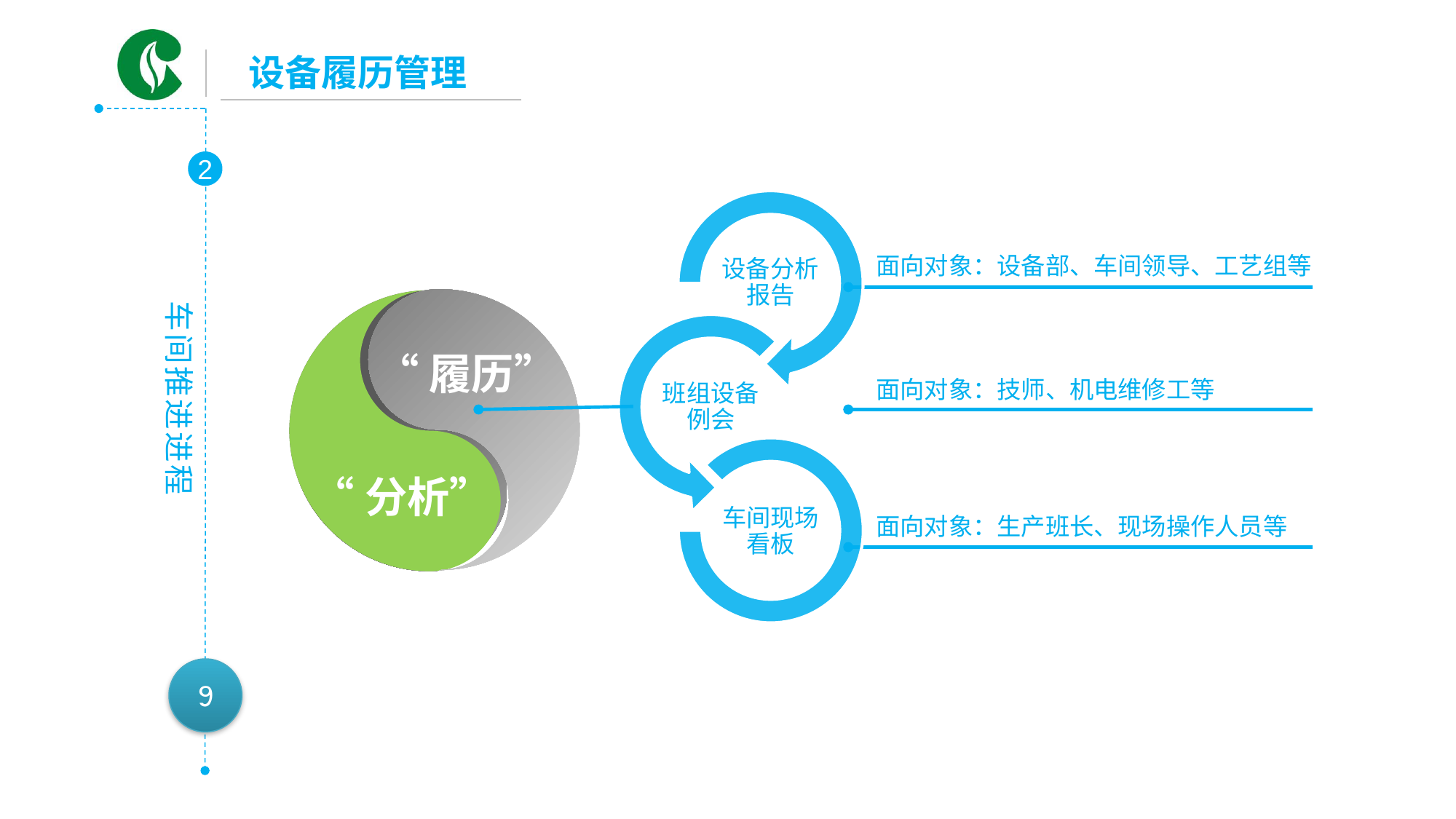

设备分析报告
班组设备例会
车间现场看板
车间推进进程
2
面向对象：设备部、车间领导、工艺组等

“履历”
面向对象：技师、机电维修工等
“分析”
面向对象：生产班长、现场操作人员等